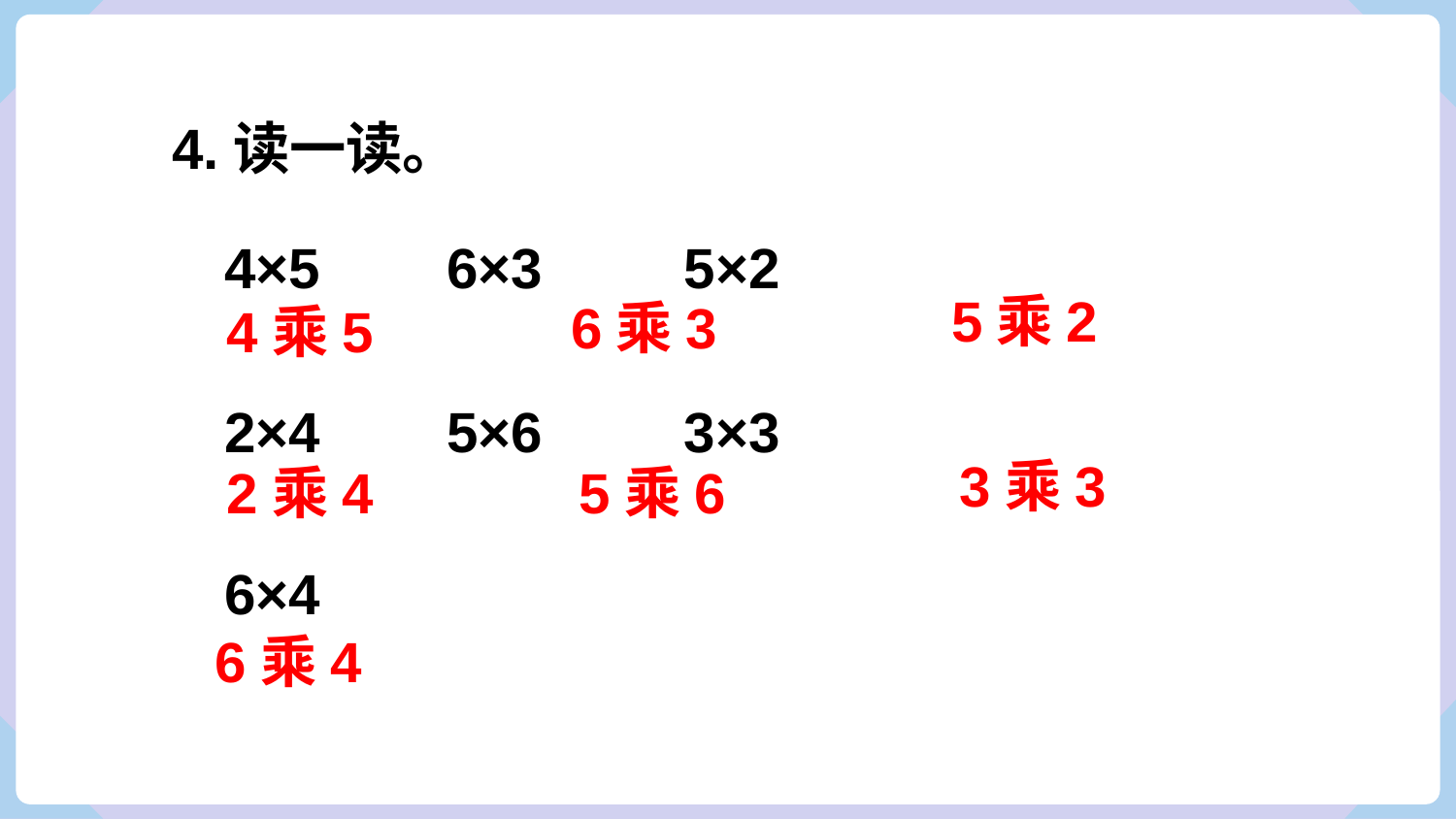

4.读一读。
4×5        6×3         5×2
2×4        5×6         3×3
6×4
5乘2
6乘3
4乘5
3乘3
2乘4
5乘6
6乘4